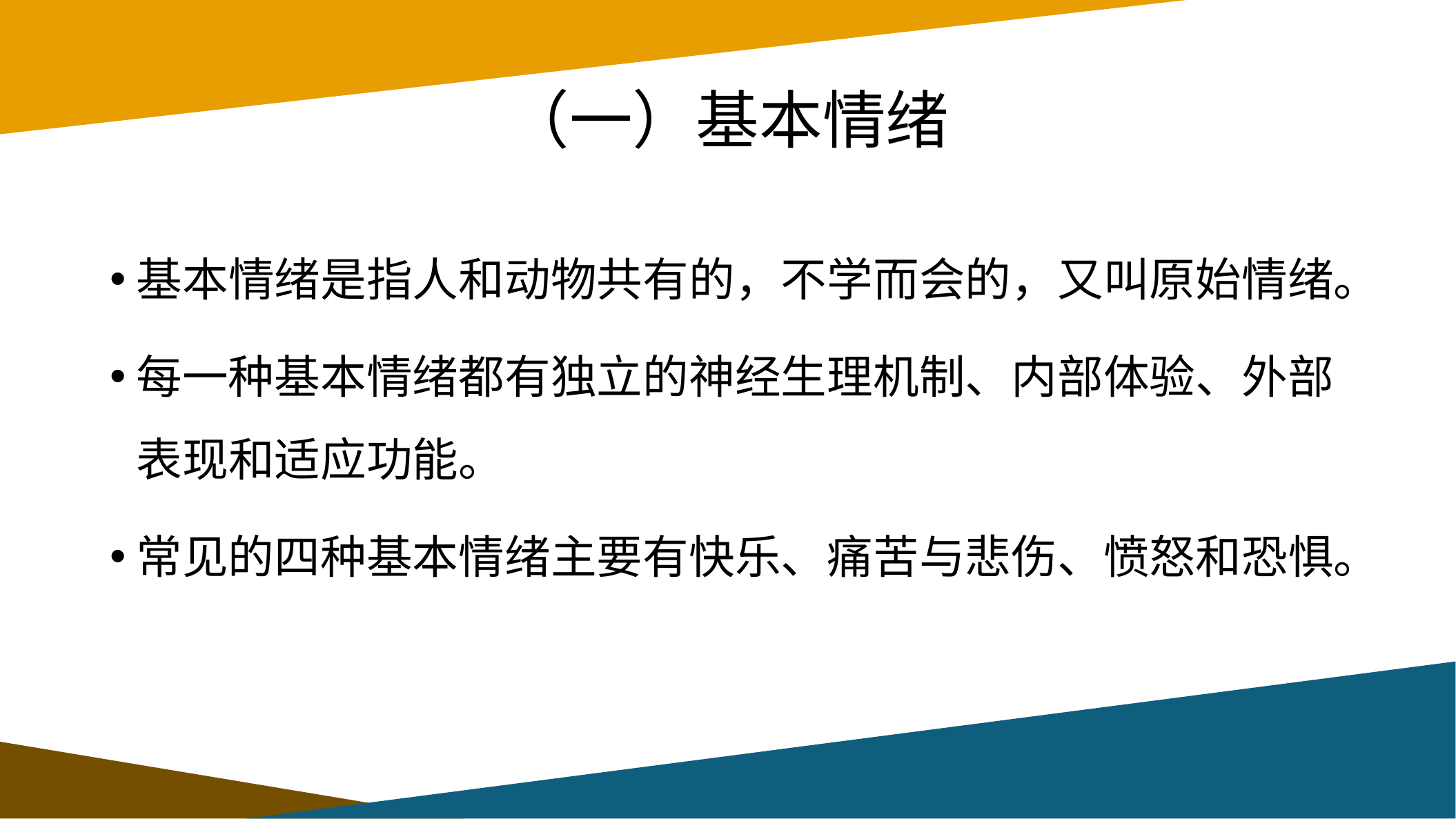

# （一）基本情绪
基本情绪是指人和动物共有的，不学而会的，又叫原始情绪。
每一种基本情绪都有独立的神经生理机制、内部体验、外部表现和适应功能。
常见的四种基本情绪主要有快乐、痛苦与悲伤、愤怒和恐惧。